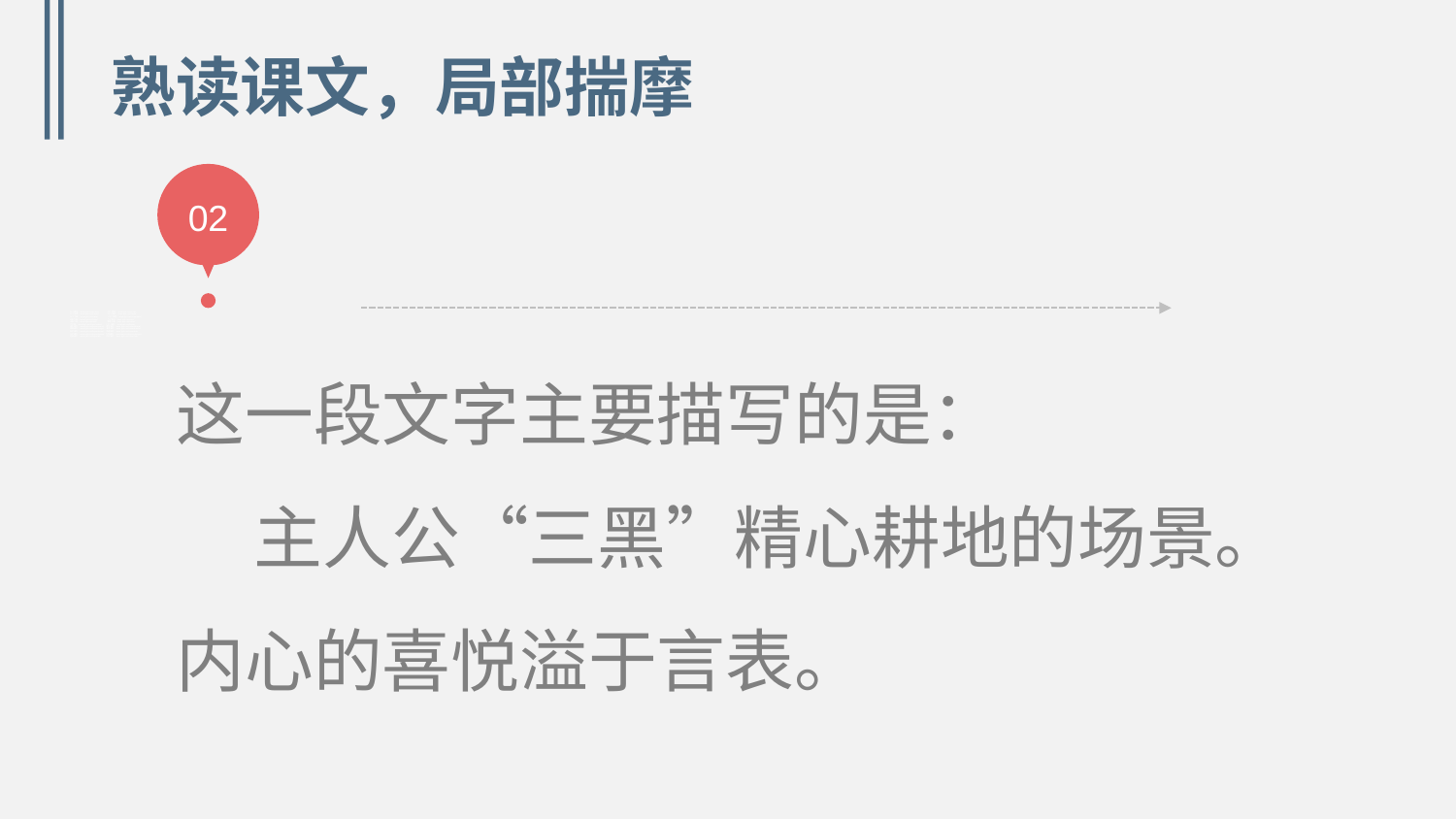

熟读课文，局部揣摩
02
这一段文字主要描写的是：
    主人公“三黑”精心耕地的场景。内心的喜悦溢于言表。